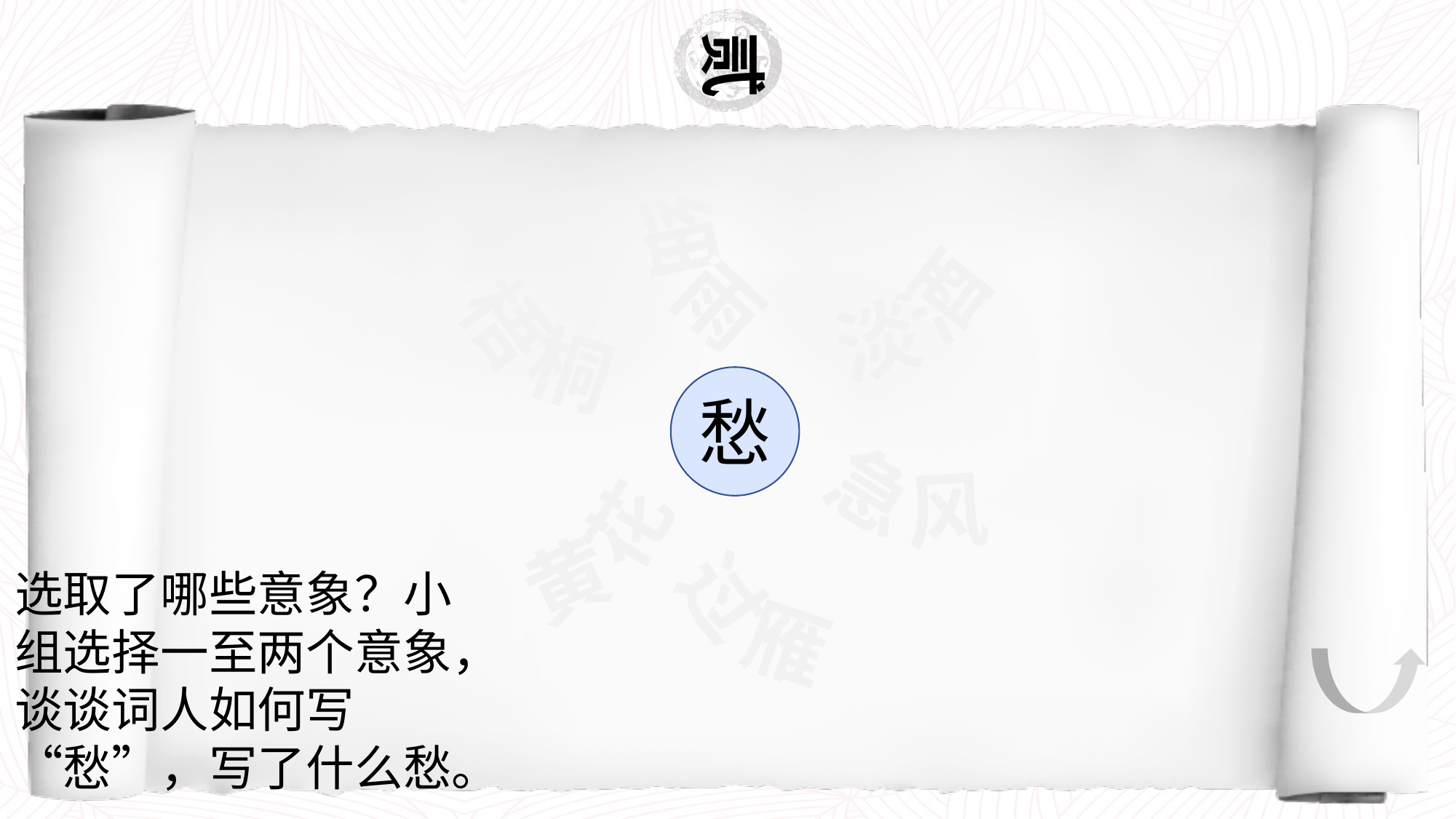

细雨
淡酒
梧桐

愁
急风
黄花
过雁
选取了哪些意象？小组选择一至两个意象，谈谈词人如何写“愁”，写了什么愁。